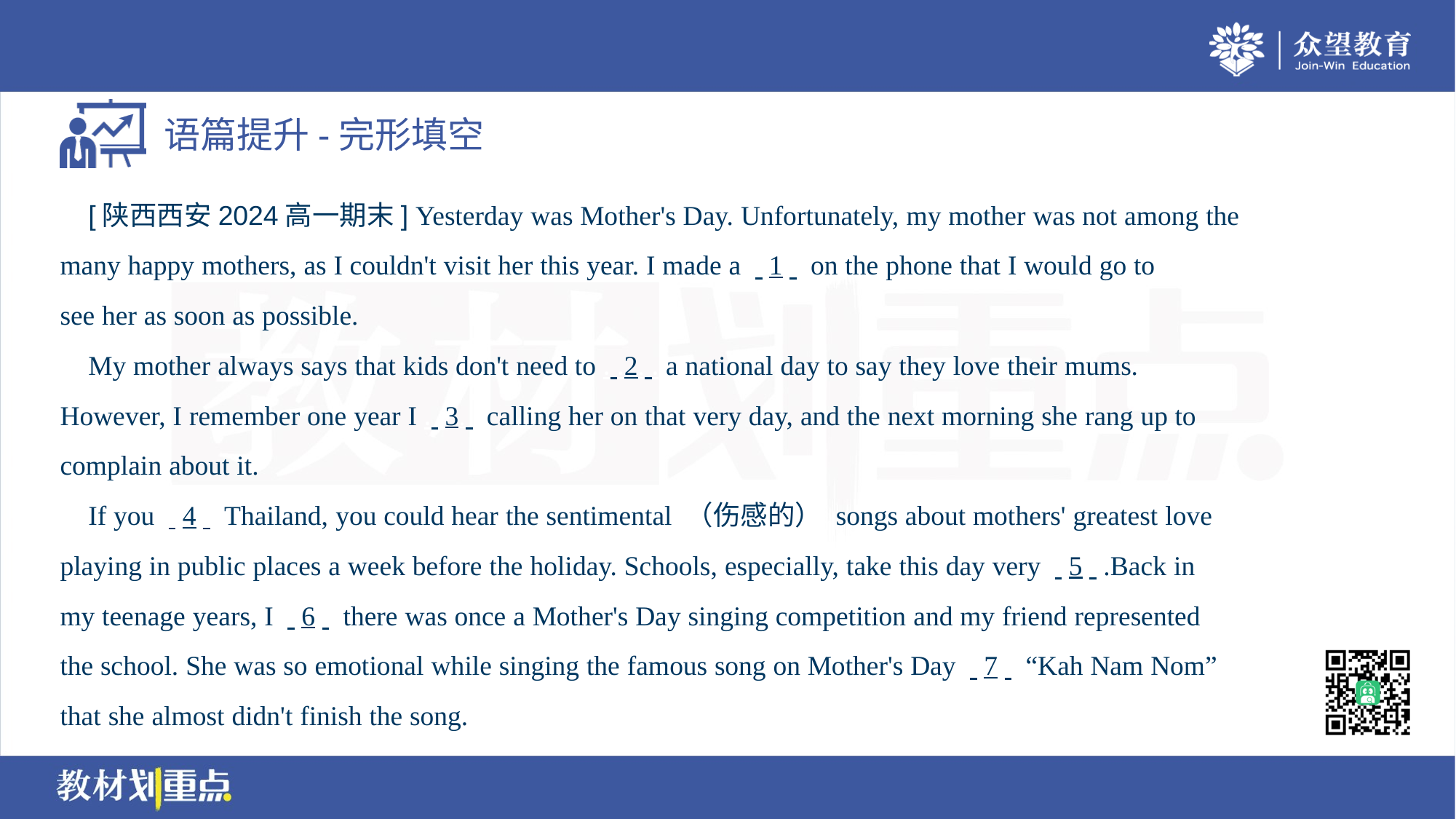

[陕西西安2024高一期末] Yesterday was Mother's Day. Unfortunately, my mother was not among the
many happy mothers, as I couldn't visit her this year. I made a . .1. . on the phone that I would go to
see her as soon as possible.
    My mother always says that kids don't need to . .2. . a national day to say they love their mums.
However, I remember one year I . .3. . calling her on that very day, and the next morning she rang up to
complain about it.
    If you . .4. . Thailand, you could hear the sentimental （伤感的） songs about mothers' greatest love
playing in public places a week before the holiday. Schools, especially, take this day very . .5. ..Back in
my teenage years, I . .6. . there was once a Mother's Day singing competition and my friend represented
the school. She was so emotional while singing the famous song on Mother's Day . .7. . “Kah Nam Nom”
that she almost didn't finish the song.